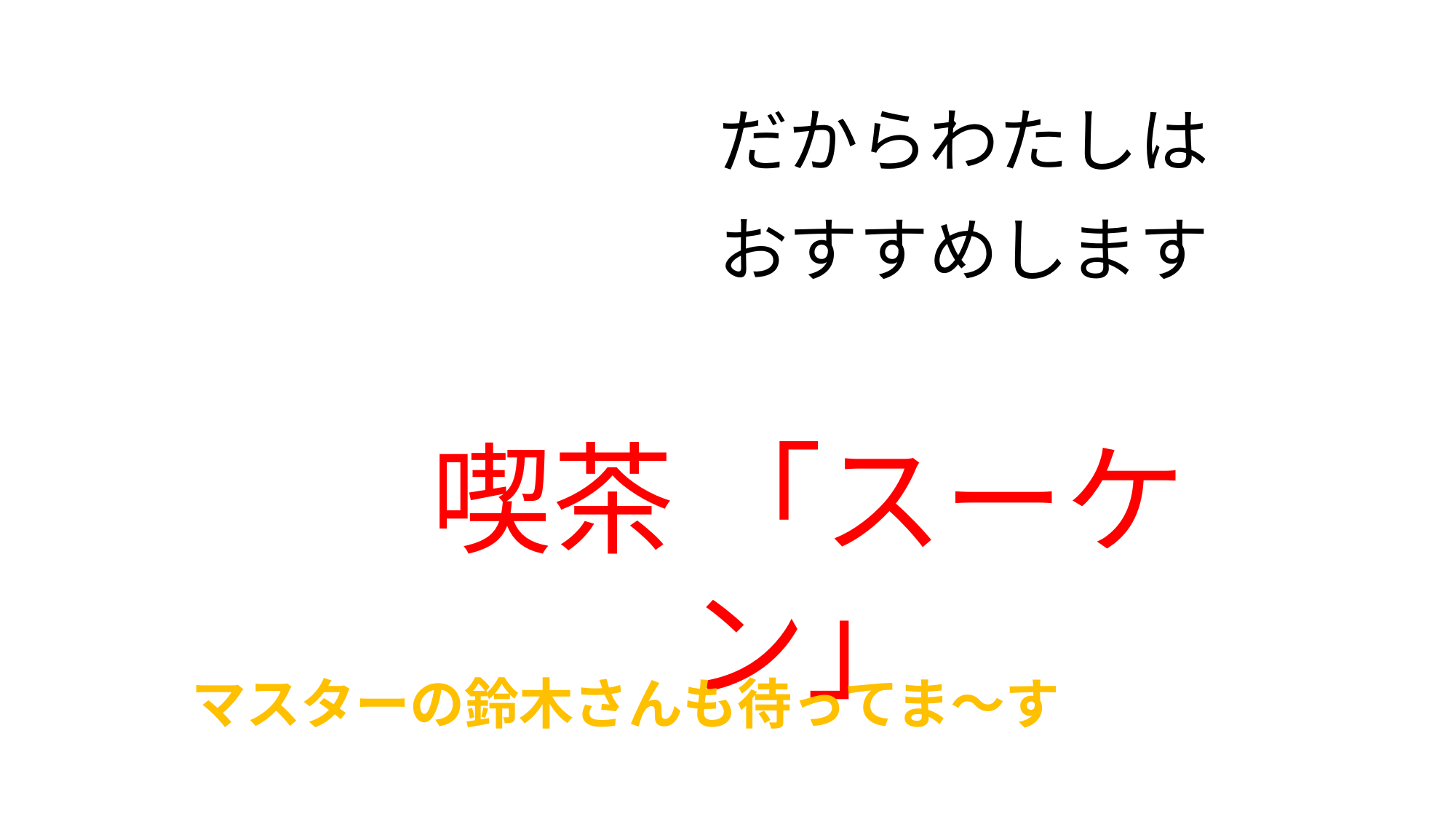

# だからわたしは おすすめします
喫茶 「スーケン」
マスターの鈴木さんも待ってま～す